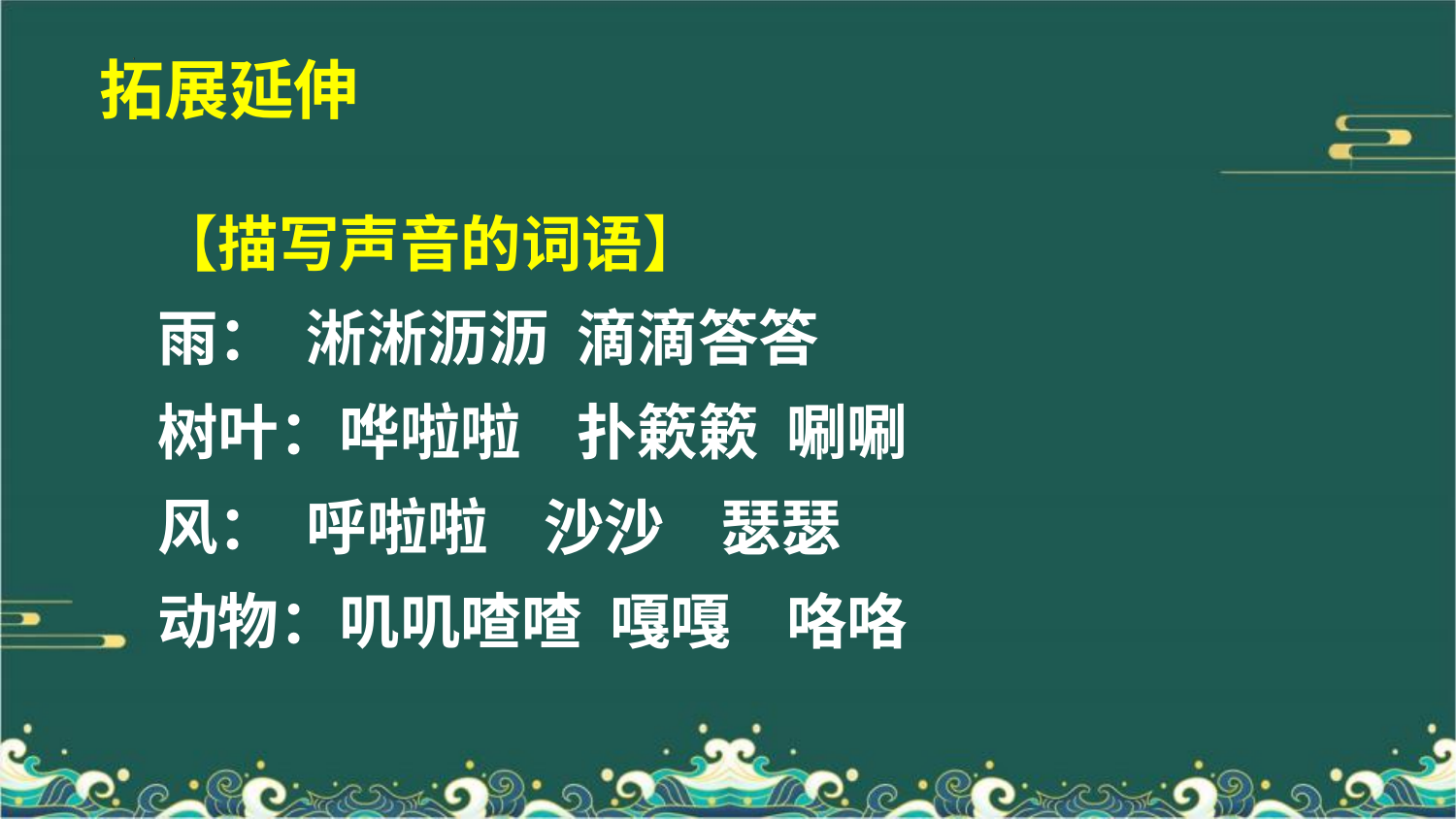

拓展延伸
【描写声音的词语】
雨：  淅淅沥沥  滴滴答答
树叶：哗啦啦    扑簌簌  唰唰
风：  呼啦啦    沙沙    瑟瑟
动物：叽叽喳喳  嘎嘎    咯咯